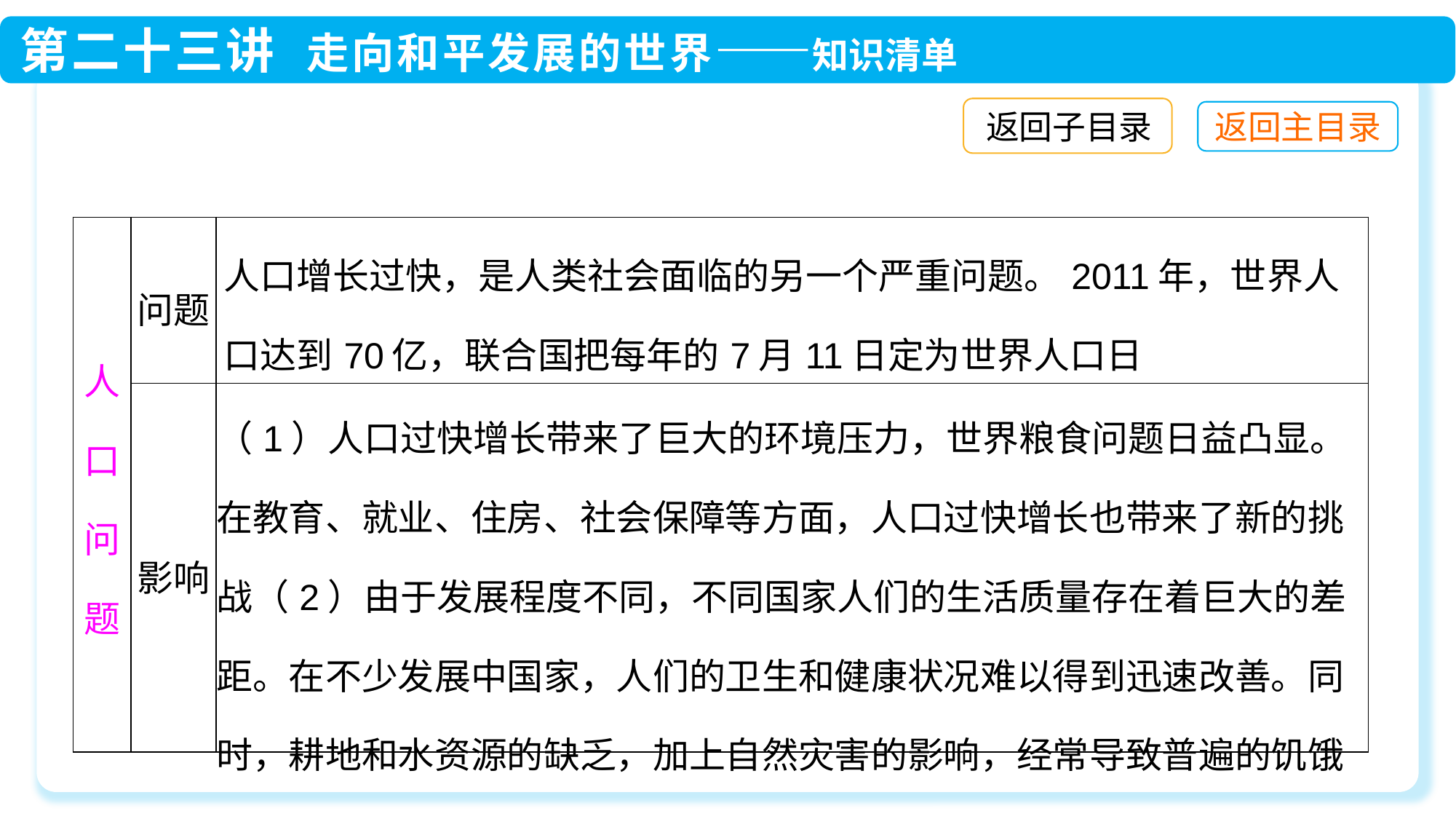

返回子目录
| 人口问题 | 问题 | 人口增长过快，是人类社会面临的另一个严重问题。2011年，世界人口达到70亿，联合国把每年的7月11日定为世界人口日 |
| --- | --- | --- |
|  | 影响 | （1）人口过快增长带来了巨大的环境压力，世界粮食问题日益凸显。在教育、就业、住房、社会保障等方面，人口过快增长也带来了新的挑战（2）由于发展程度不同，不同国家人们的生活质量存在着巨大的差距。在不少发展中国家，人们的卫生和健康状况难以得到迅速改善。同时，耕地和水资源的缺乏，加上自然灾害的影响，经常导致普遍的饥饿 |